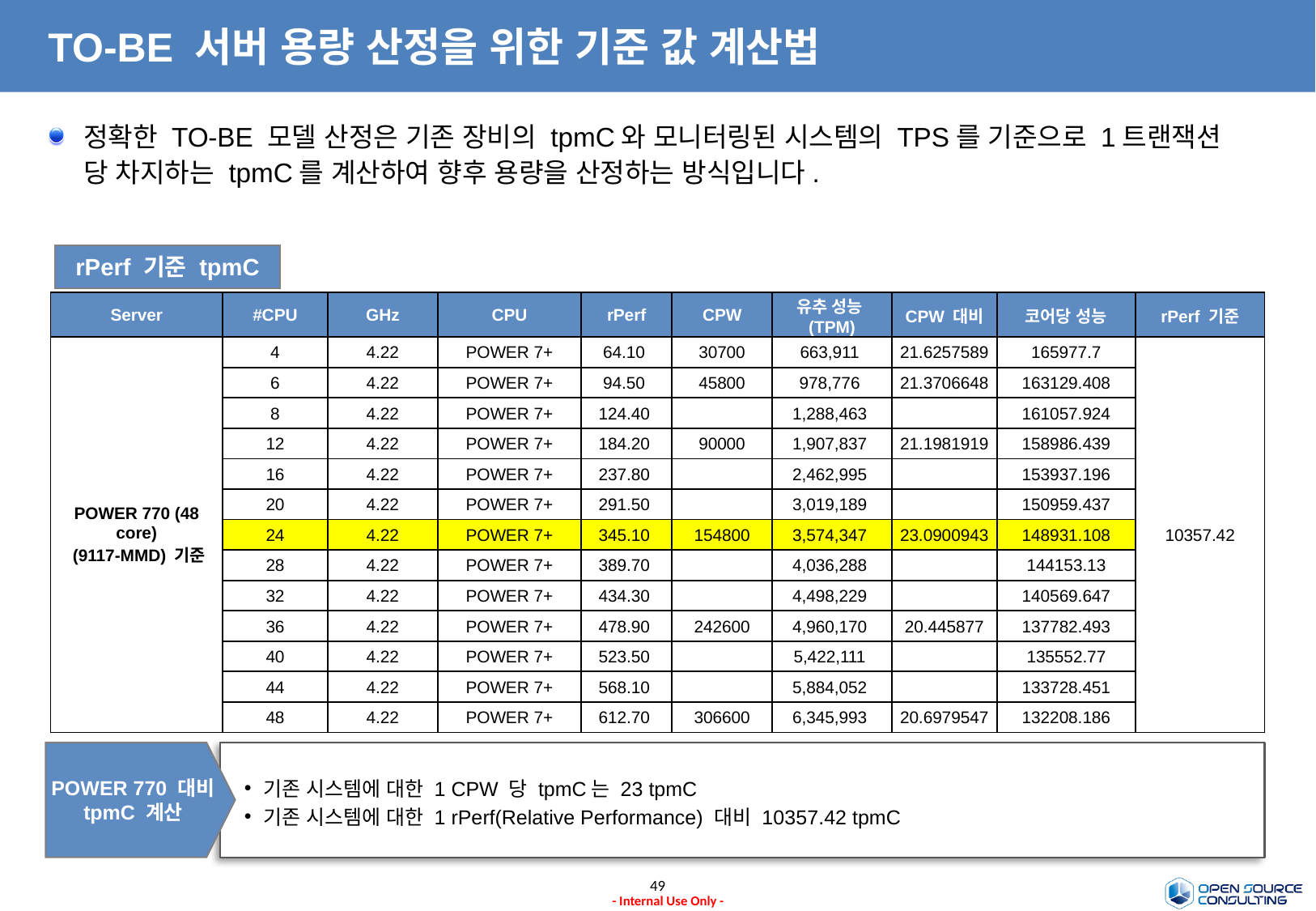

# TO-BE 서버 용량 산정을 위한 기준 값 계산법
정확한 TO-BE 모델 산정은 기존 장비의 tpmC와 모니터링된 시스템의 TPS를 기준으로 1트랜잭션 당 차지하는 tpmC를 계산하여 향후 용량을 산정하는 방식입니다.
rPerf 기준 tpmC
| Server | #CPU | GHz | CPU | rPerf | CPW | 유추 성능(TPM) | CPW 대비 | 코어당 성능 | rPerf 기준 |
| --- | --- | --- | --- | --- | --- | --- | --- | --- | --- |
| POWER 770 (48 core) (9117-MMD) 기준 | 4 | 4.22 | POWER 7+ | 64.10 | 30700 | 663,911 | 21.6257589 | 165977.7 | 10357.42 |
|  | 6 | 4.22 | POWER 7+ | 94.50 | 45800 | 978,776 | 21.3706648 | 163129.408 |  |
|  | 8 | 4.22 | POWER 7+ | 124.40 |  | 1,288,463 |  | 161057.924 |  |
|  | 12 | 4.22 | POWER 7+ | 184.20 | 90000 | 1,907,837 | 21.1981919 | 158986.439 |  |
|  | 16 | 4.22 | POWER 7+ | 237.80 |  | 2,462,995 |  | 153937.196 |  |
|  | 20 | 4.22 | POWER 7+ | 291.50 |  | 3,019,189 |  | 150959.437 |  |
|  | 24 | 4.22 | POWER 7+ | 345.10 | 154800 | 3,574,347 | 23.0900943 | 148931.108 |  |
|  | 28 | 4.22 | POWER 7+ | 389.70 |  | 4,036,288 |  | 144153.13 |  |
|  | 32 | 4.22 | POWER 7+ | 434.30 |  | 4,498,229 |  | 140569.647 |  |
|  | 36 | 4.22 | POWER 7+ | 478.90 | 242600 | 4,960,170 | 20.445877 | 137782.493 |  |
|  | 40 | 4.22 | POWER 7+ | 523.50 |  | 5,422,111 |  | 135552.77 |  |
|  | 44 | 4.22 | POWER 7+ | 568.10 |  | 5,884,052 |  | 133728.451 |  |
|  | 48 | 4.22 | POWER 7+ | 612.70 | 306600 | 6,345,993 | 20.6979547 | 132208.186 |  |
POWER 770 대비
tpmC 계산
기존 시스템에 대한 1 CPW 당 tpmC는 23 tpmC
기존 시스템에 대한 1 rPerf(Relative Performance) 대비 10357.42 tpmC